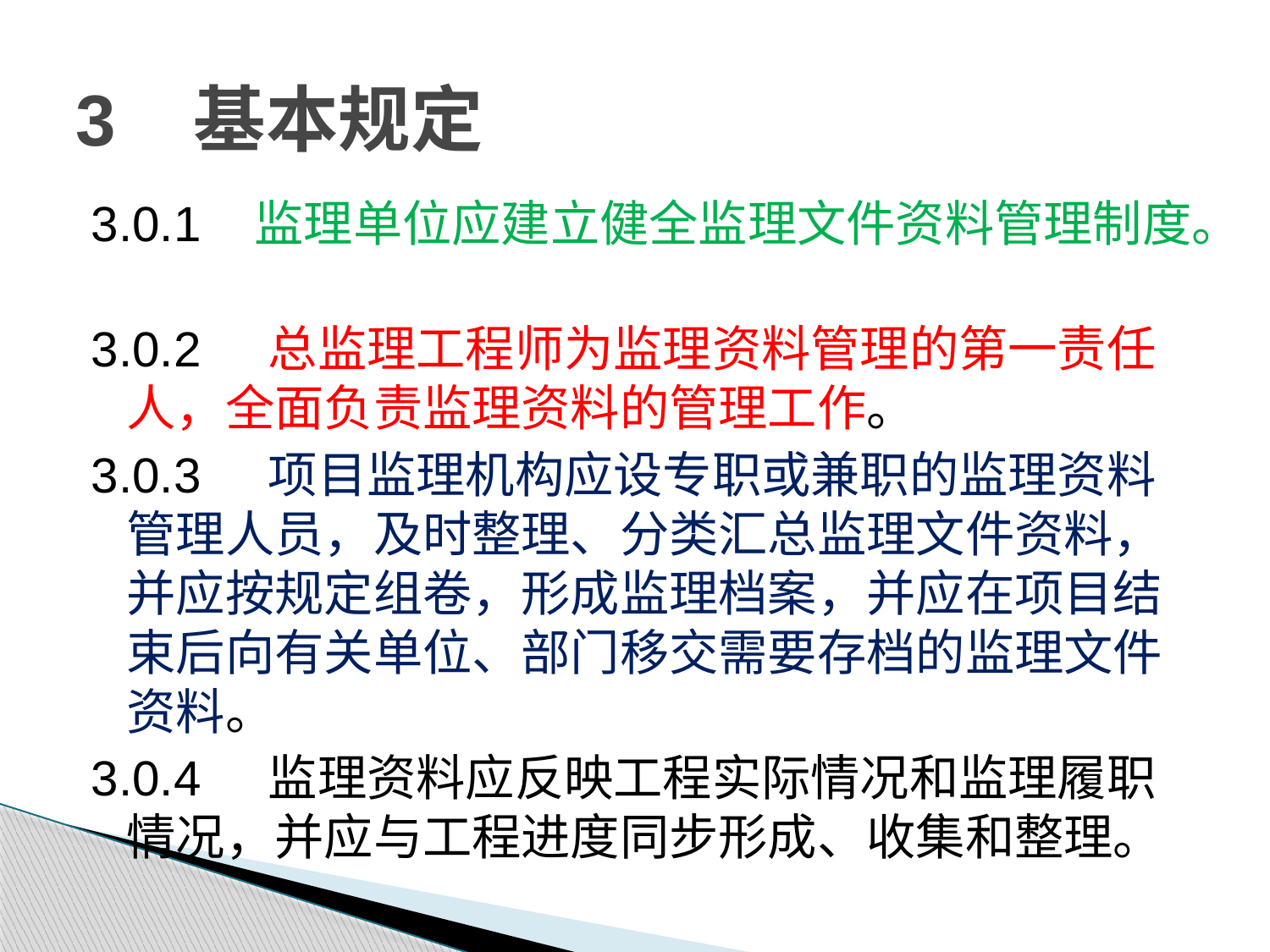

# 3   基本规定
3.0.1   监理单位应建立健全监理文件资料管理制度。
3.0.2    总监理工程师为监理资料管理的第一责任人，全面负责监理资料的管理工作。
3.0.3    项目监理机构应设专职或兼职的监理资料管理人员，及时整理、分类汇总监理文件资料，并应按规定组卷，形成监理档案，并应在项目结束后向有关单位、部门移交需要存档的监理文件资料。
3.0.4    监理资料应反映工程实际情况和监理履职情况，并应与工程进度同步形成、收集和整理。